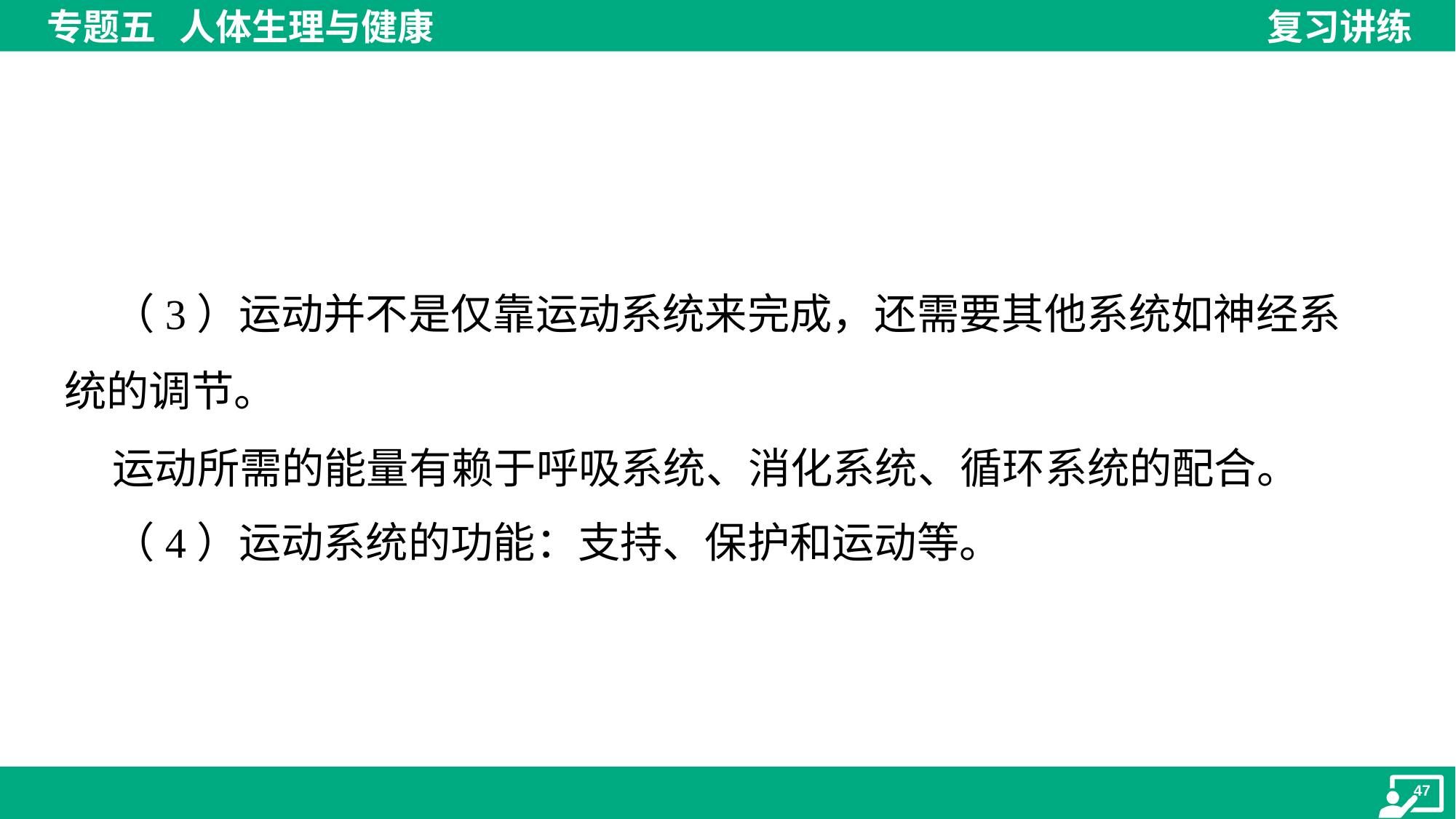

（3）运动并不是仅靠运动系统来完成，还需要其他系统如神经系
统的调节。
    运动所需的能量有赖于呼吸系统、消化系统、循环系统的配合。
    （4）运动系统的功能：支持、保护和运动等。